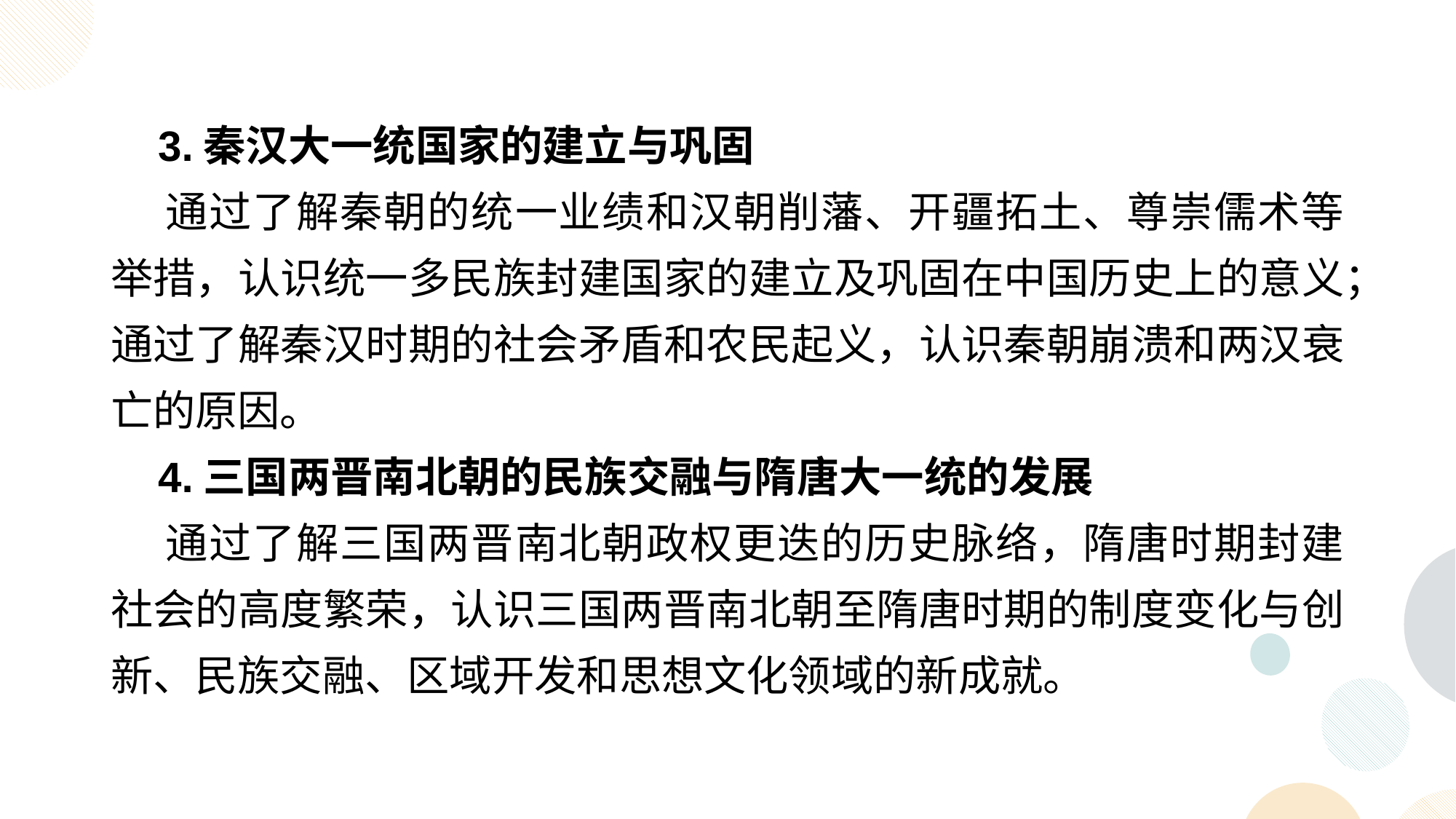

3.秦汉大一统国家的建立与巩固
    通过了解秦朝的统一业绩和汉朝削藩、开疆拓土、尊崇儒术等举措，认识统一多民族封建国家的建立及巩固在中国历史上的意义；通过了解秦汉时期的社会矛盾和农民起义，认识秦朝崩溃和两汉衰亡的原因。
    4.三国两晋南北朝的民族交融与隋唐大一统的发展
    通过了解三国两晋南北朝政权更迭的历史脉络，隋唐时期封建社会的高度繁荣，认识三国两晋南北朝至隋唐时期的制度变化与创新、民族交融、区域开发和思想文化领域的新成就。